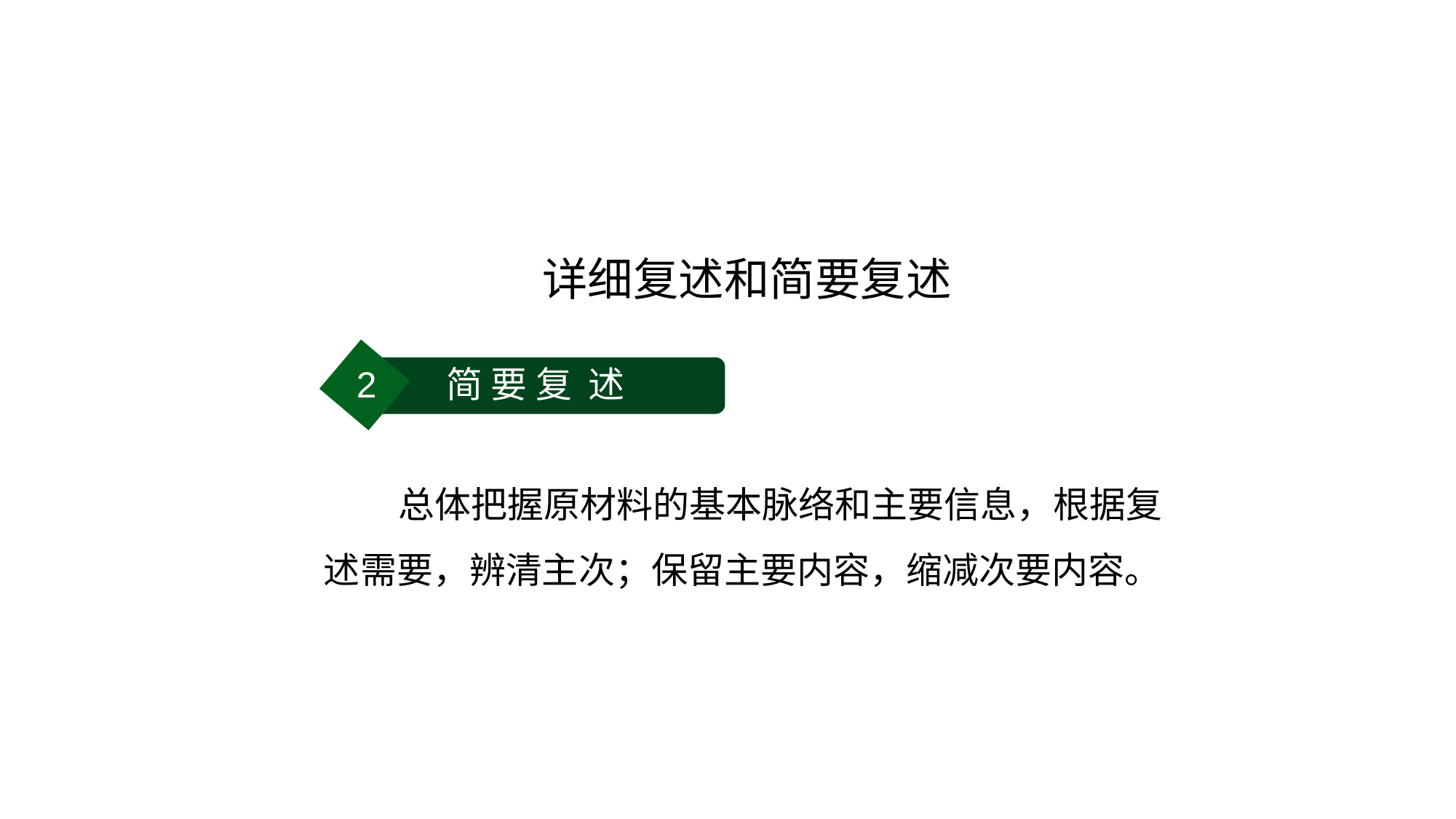

# 详细复述和简要复述

2      简 要 复  述
        总体把握原材料的基本脉络和主要信息，根据复述需要，辨清主次；保留主要内容，缩减次要内容。